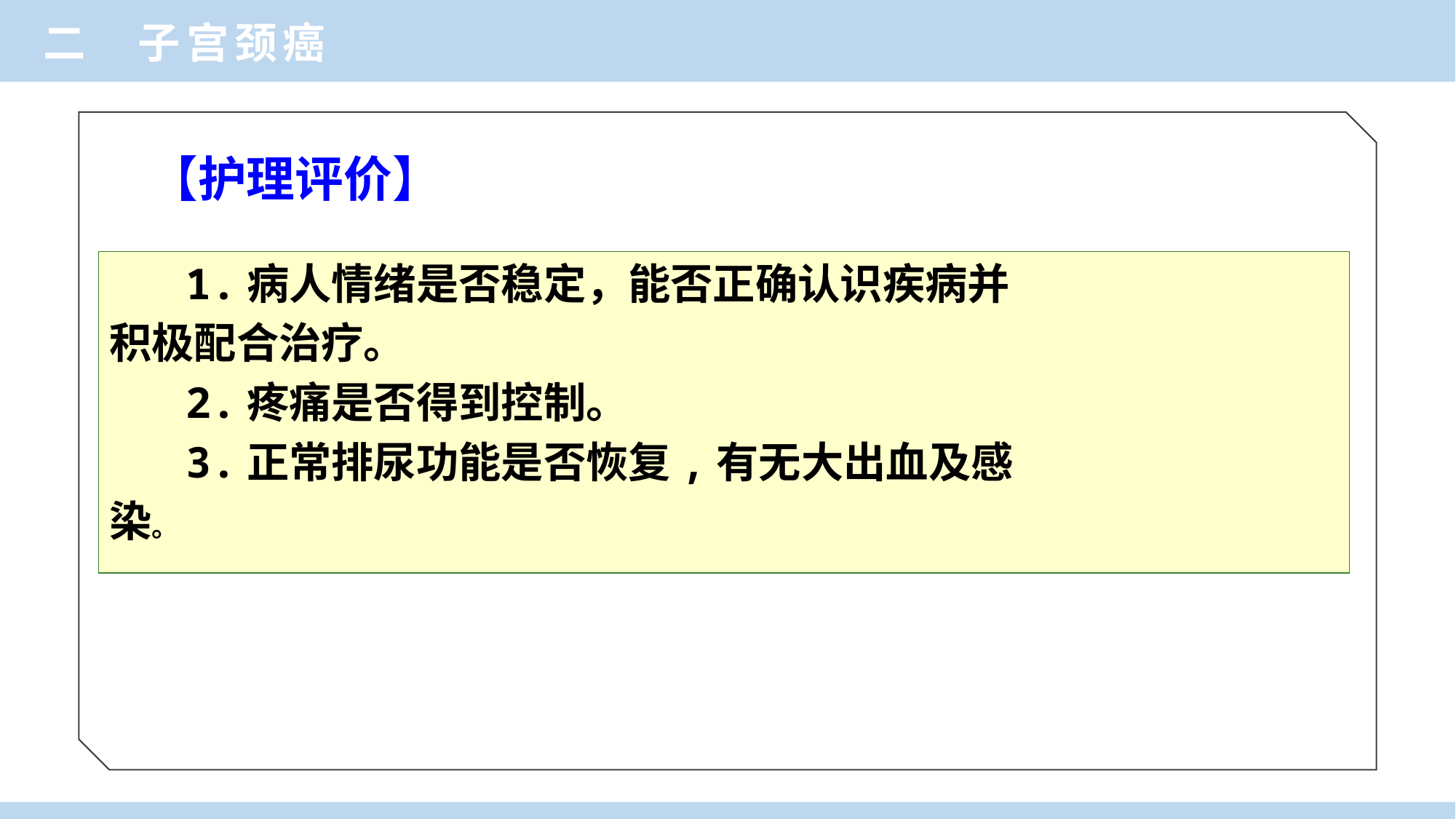

二   子宫颈癌

【护理评价】
   1.病人情绪是否稳定，能否正确认识疾病并
积极配合治疗。
   2.疼痛是否得到控制。
   3.正常排尿功能是否恢复,有无大出血及感
染。